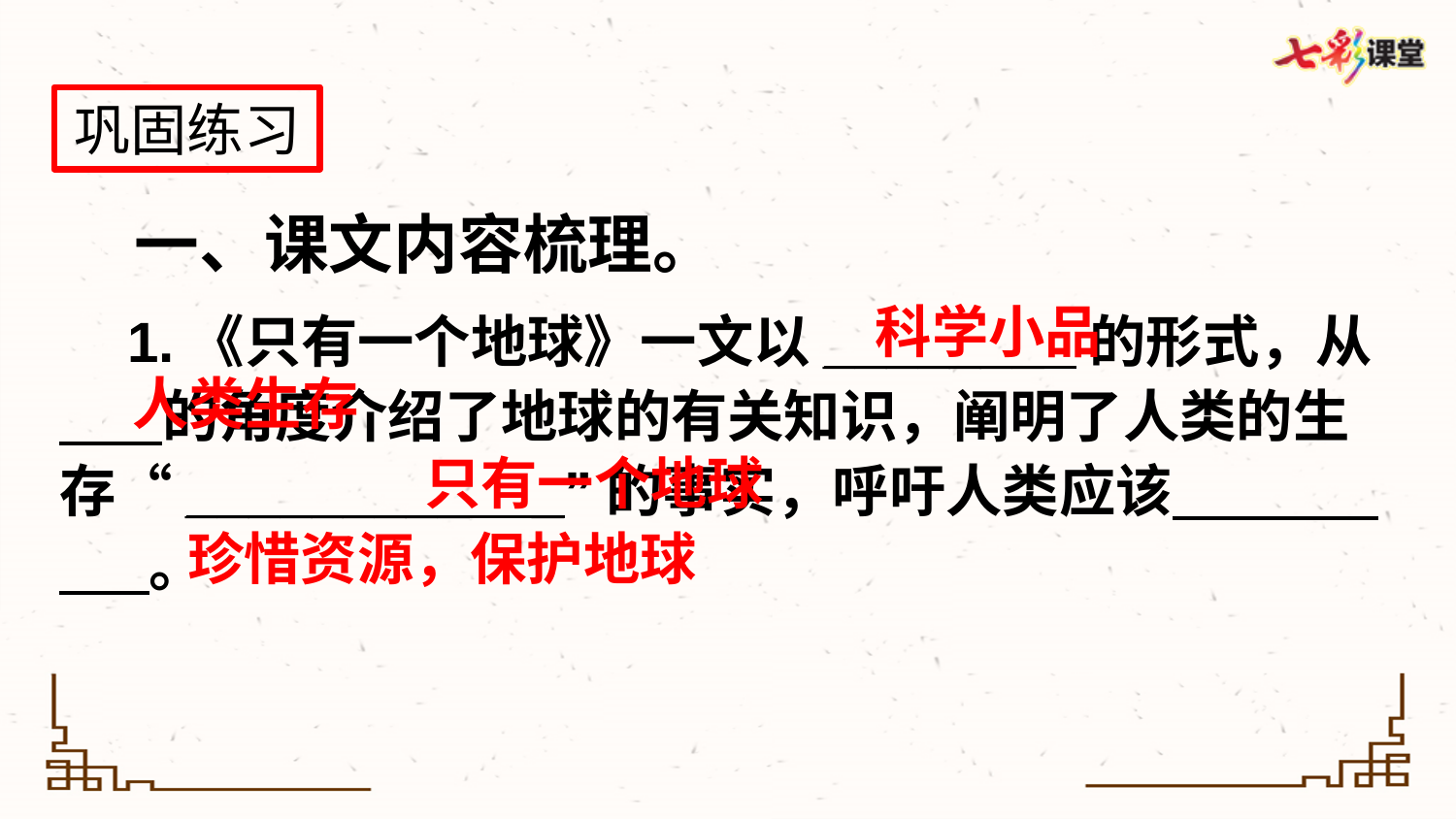

巩固练习
   一、课文内容梳理。
科学小品
     1.《只有一个地球》一文以_______  的形式，从         的角度介绍了地球的有关知识，阐明了人类的生存“_________    _”的事实，呼吁人类应该                        。
人类生存
只有一个地球
珍惜资源，保护地球